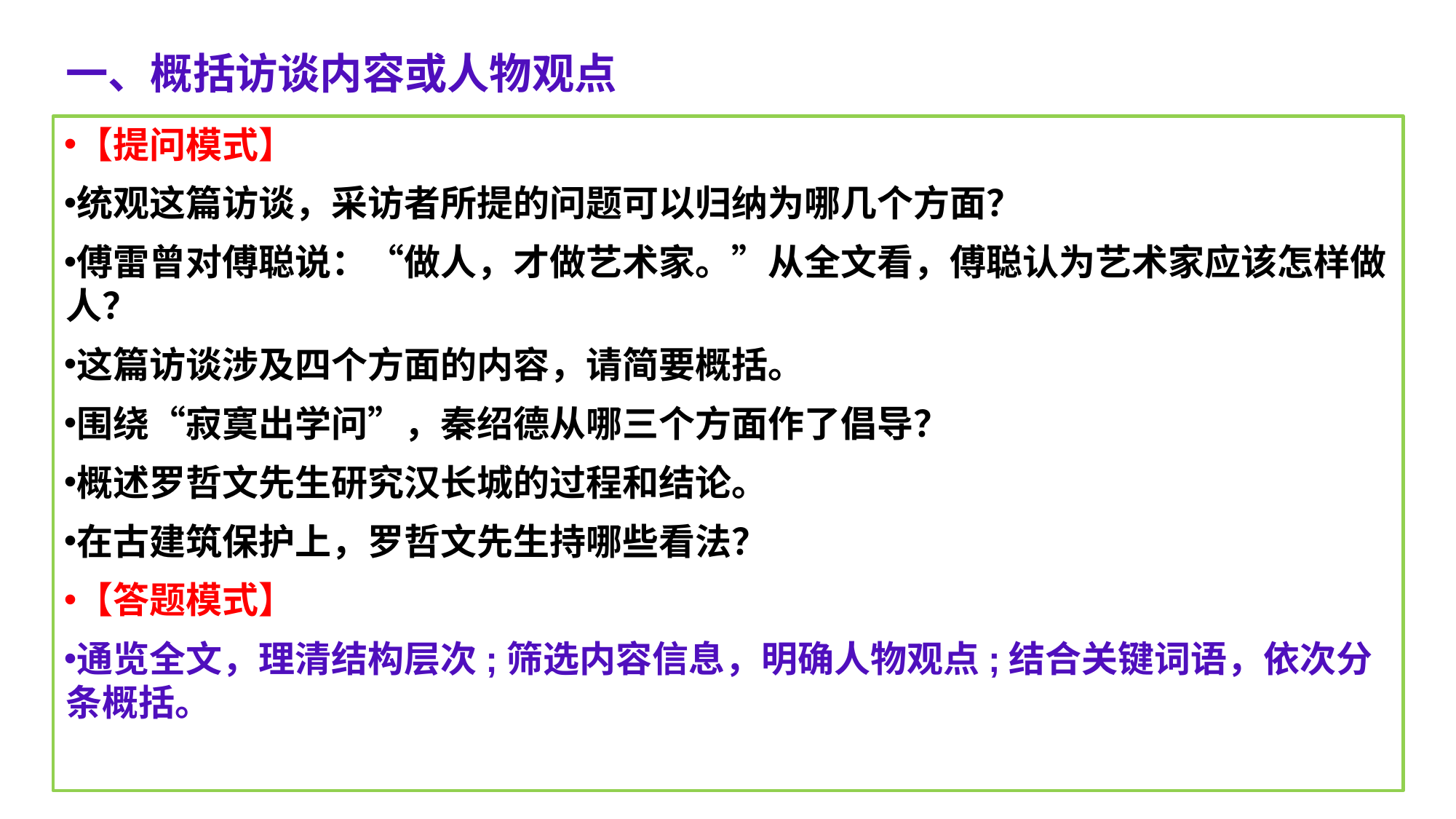

一、概括访谈内容或人物观点
【提问模式】
统观这篇访谈，采访者所提的问题可以归纳为哪几个方面？
傅雷曾对傅聪说：“做人，才做艺术家。”从全文看，傅聪认为艺术家应该怎样做人？
这篇访谈涉及四个方面的内容，请简要概括。
围绕“寂寞出学问”，秦绍德从哪三个方面作了倡导？
概述罗哲文先生研究汉长城的过程和结论。
在古建筑保护上，罗哲文先生持哪些看法？
【答题模式】
通览全文，理清结构层次;筛选内容信息，明确人物观点;结合关键词语，依次分条概括。